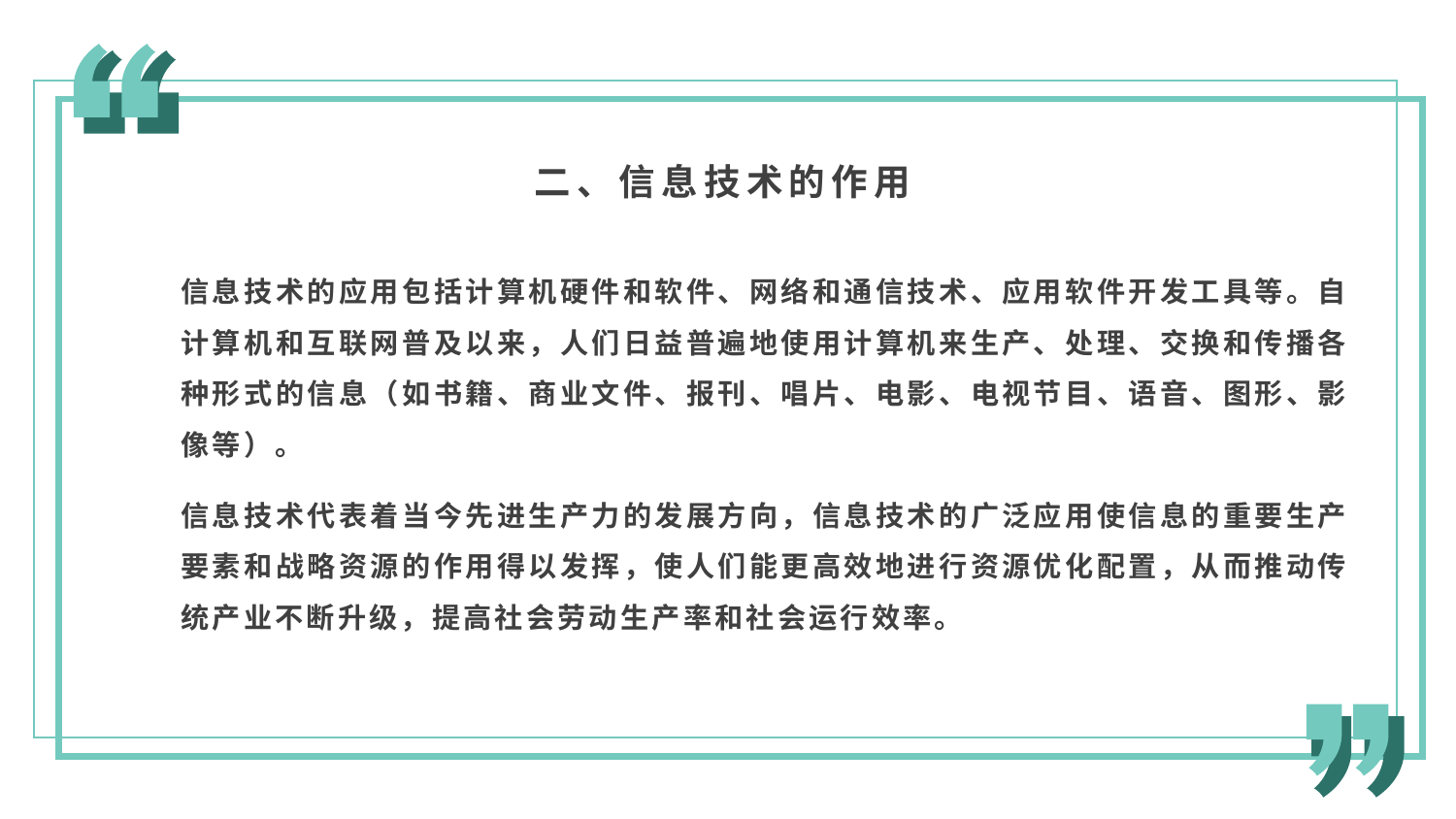

二、信息技术的作用
信息技术的应用包括计算机硬件和软件、网络和通信技术、应用软件开发工具等。自计算机和互联网普及以来，人们日益普遍地使用计算机来生产、处理、交换和传播各种形式的信息（如书籍、商业文件、报刊、唱片、电影、电视节目、语音、图形、影像等）。
信息技术代表着当今先进生产力的发展方向，信息技术的广泛应用使信息的重要生产要素和战略资源的作用得以发挥，使人们能更高效地进行资源优化配置，从而推动传统产业不断升级，提高社会劳动生产率和社会运行效率。